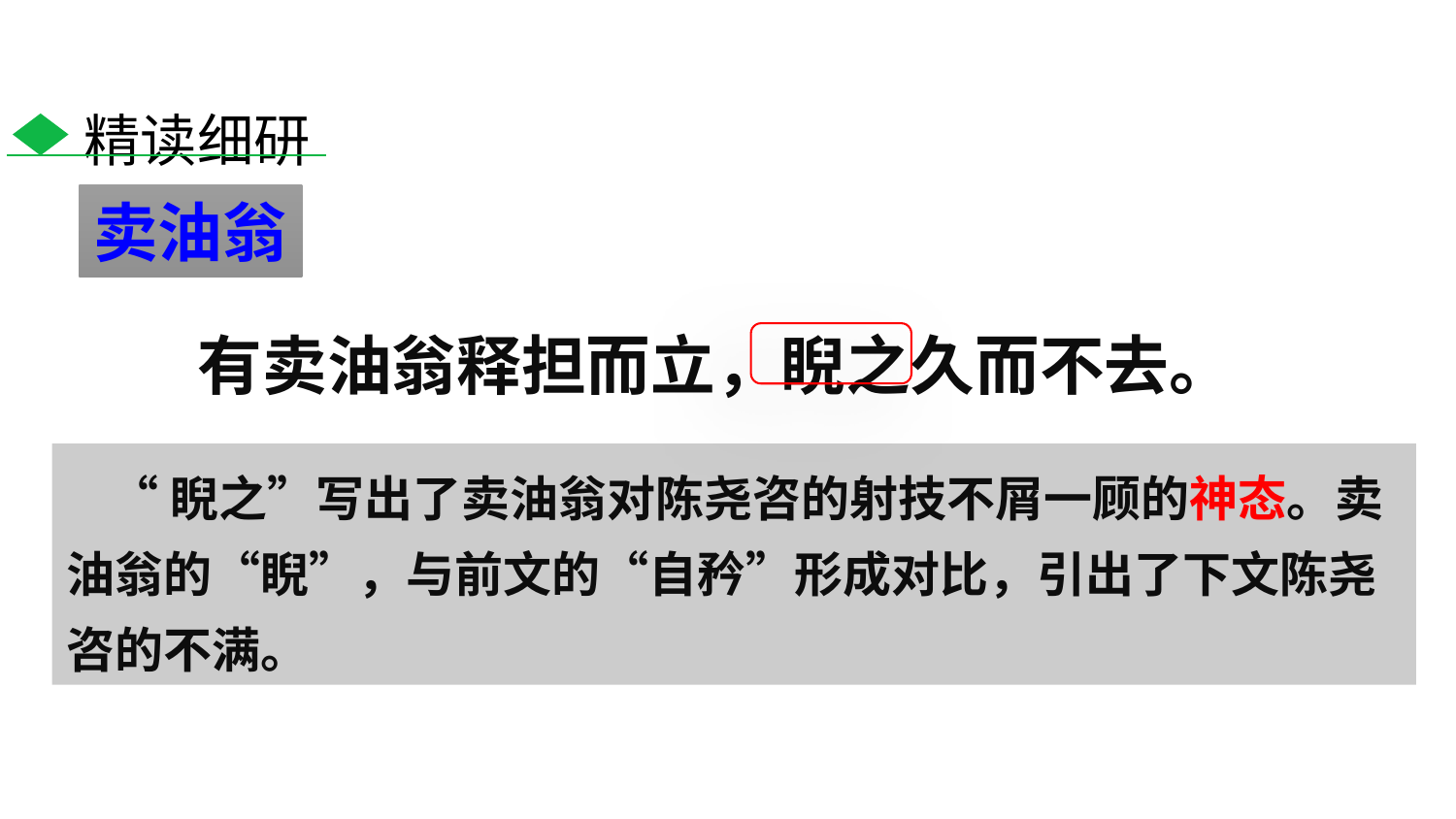

精读细研

卖油翁
有卖油翁释担而立，睨之久而不去。

    “睨之”写出了卖油翁对陈尧咨的射技不屑一顾的神态。卖油翁的“睨”，与前文的“自矜”形成对比，引出了下文陈尧咨的不满。